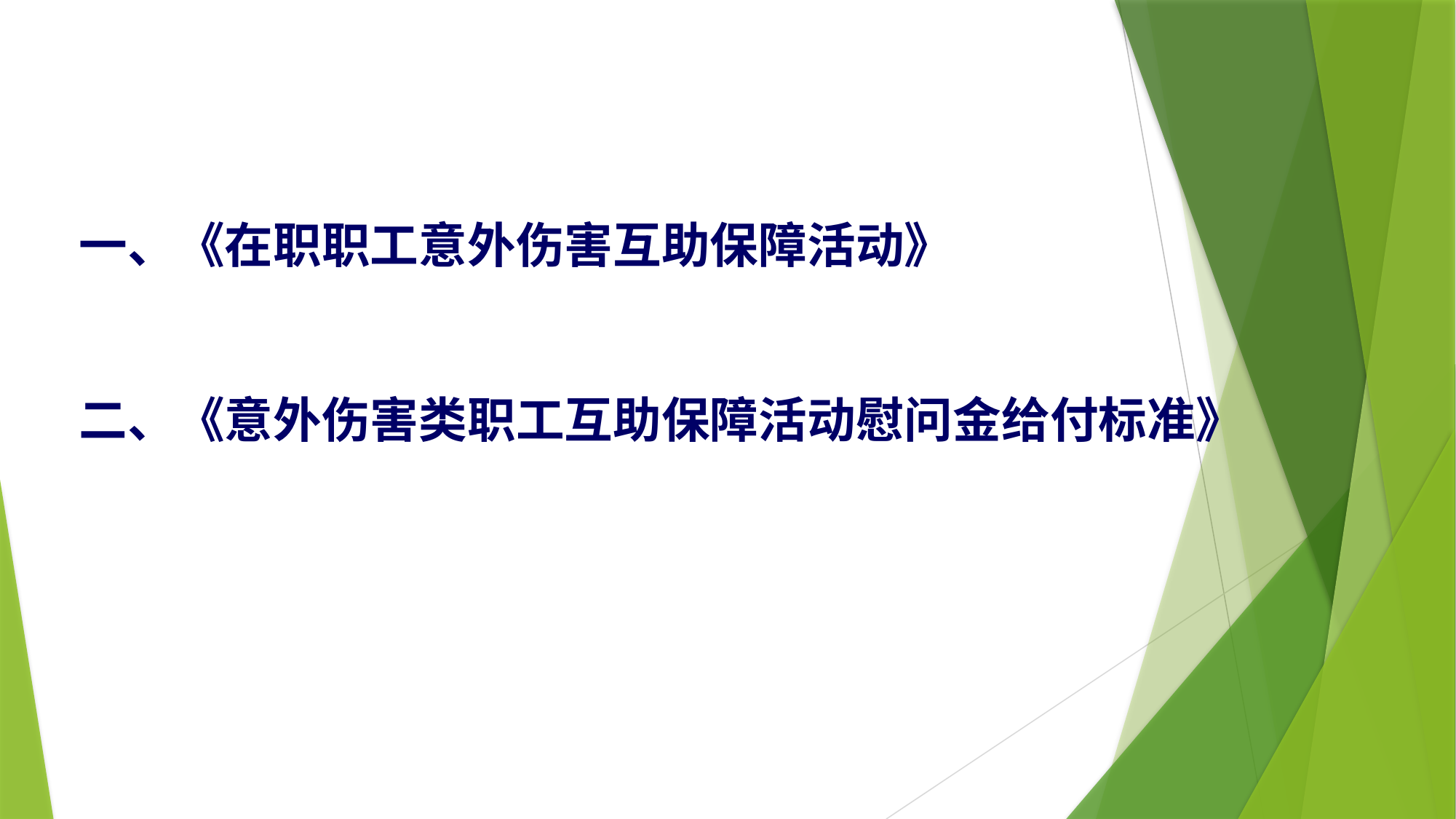

一、《在职职工意外伤害互助保障活动》

二、《意外伤害类职工互助保障活动慰问金给付标准》